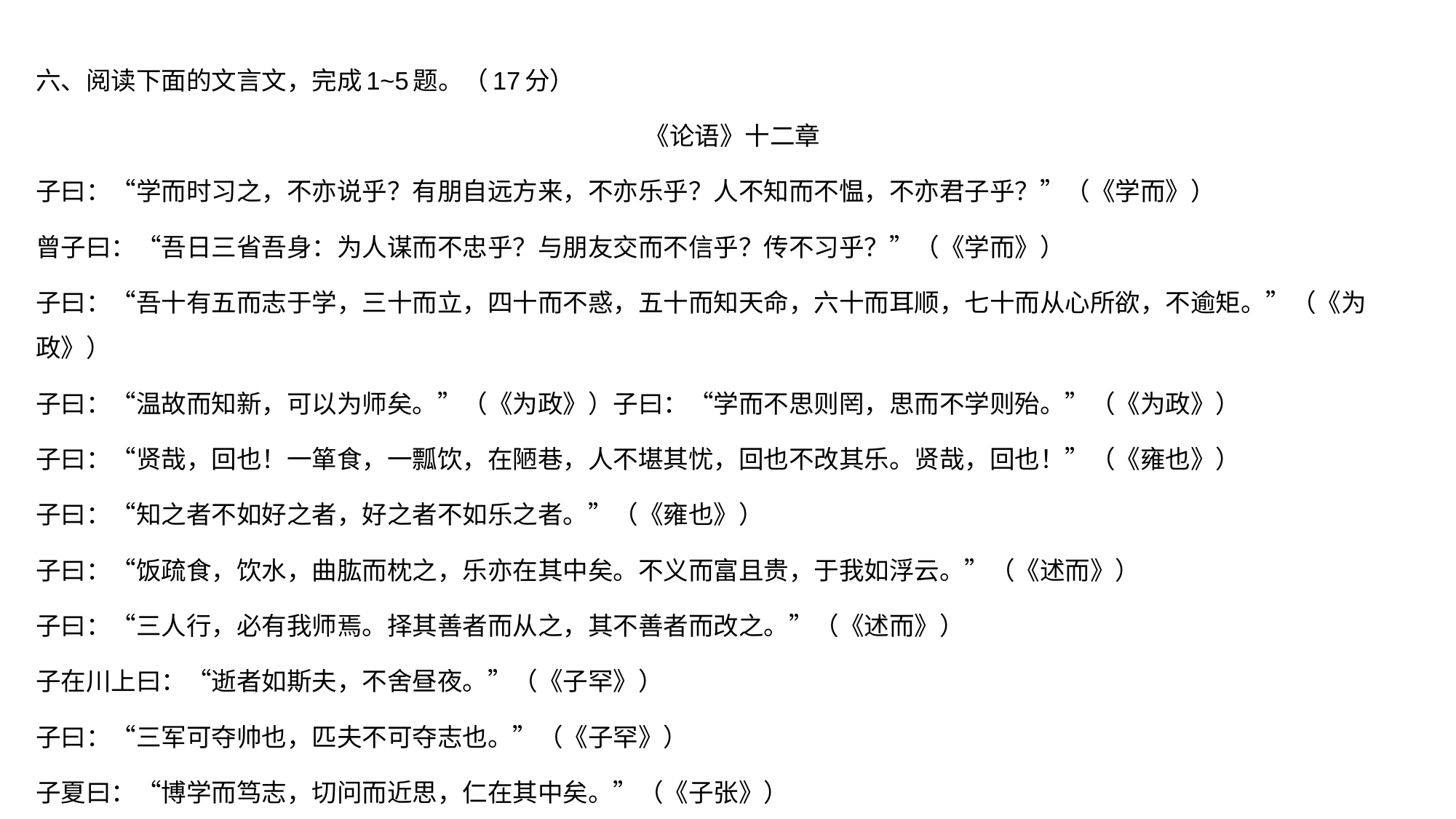

六、阅读下面的文言文，完成1~5题。（17分）
《论语》十二章
子曰：“学而时习之，不亦说乎？有朋自远方来，不亦乐乎？人不知而不愠，不亦君子乎？”（《学而》）
曾子曰：“吾日三省吾身：为人谋而不忠乎？与朋友交而不信乎？传不习乎？”（《学而》）
子曰：“吾十有五而志于学，三十而立，四十而不惑，五十而知天命，六十而耳顺，七十而从心所欲，不逾矩。”（《为政》）
子曰：“温故而知新，可以为师矣。”（《为政》）子曰：“学而不思则罔，思而不学则殆。”（《为政》）
子曰：“贤哉，回也！一箪食，一瓢饮，在陋巷，人不堪其忧，回也不改其乐。贤哉，回也！”（《雍也》）
子曰：“知之者不如好之者，好之者不如乐之者。”（《雍也》）
子曰：“饭疏食，饮水，曲肱而枕之，乐亦在其中矣。不义而富且贵，于我如浮云。”（《述而》）
子曰：“三人行，必有我师焉。择其善者而从之，其不善者而改之。”（《述而》）
子在川上曰：“逝者如斯夫，不舍昼夜。”（《子罕》）
子曰：“三军可夺帅也，匹夫不可夺志也。”（《子罕》）
子夏曰：“博学而笃志，切问而近思，仁在其中矣。”（《子张》）